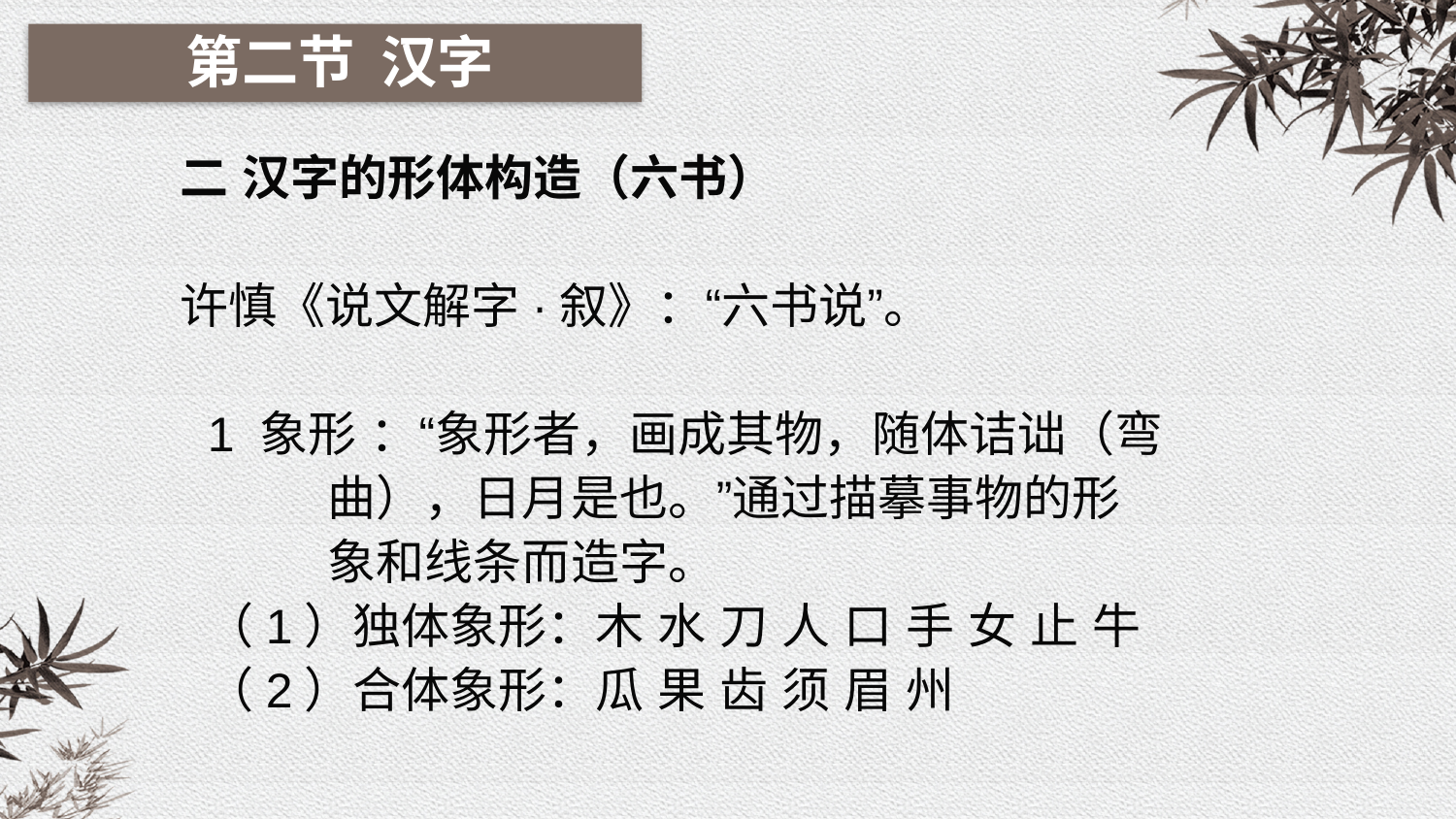

第二节  汉字

二 汉字的形体构造（六书）

许慎《说文解字·叙》：“六书说”。

  1 象形 ：“象形者，画成其物，随体诘诎（弯
          曲），日月是也。”通过描摹事物的形
          象和线条而造字。
 （1）独体象形：木 水 刀 人 口 手 女 止 牛
 （2）合体象形：瓜 果 齿 须 眉 州